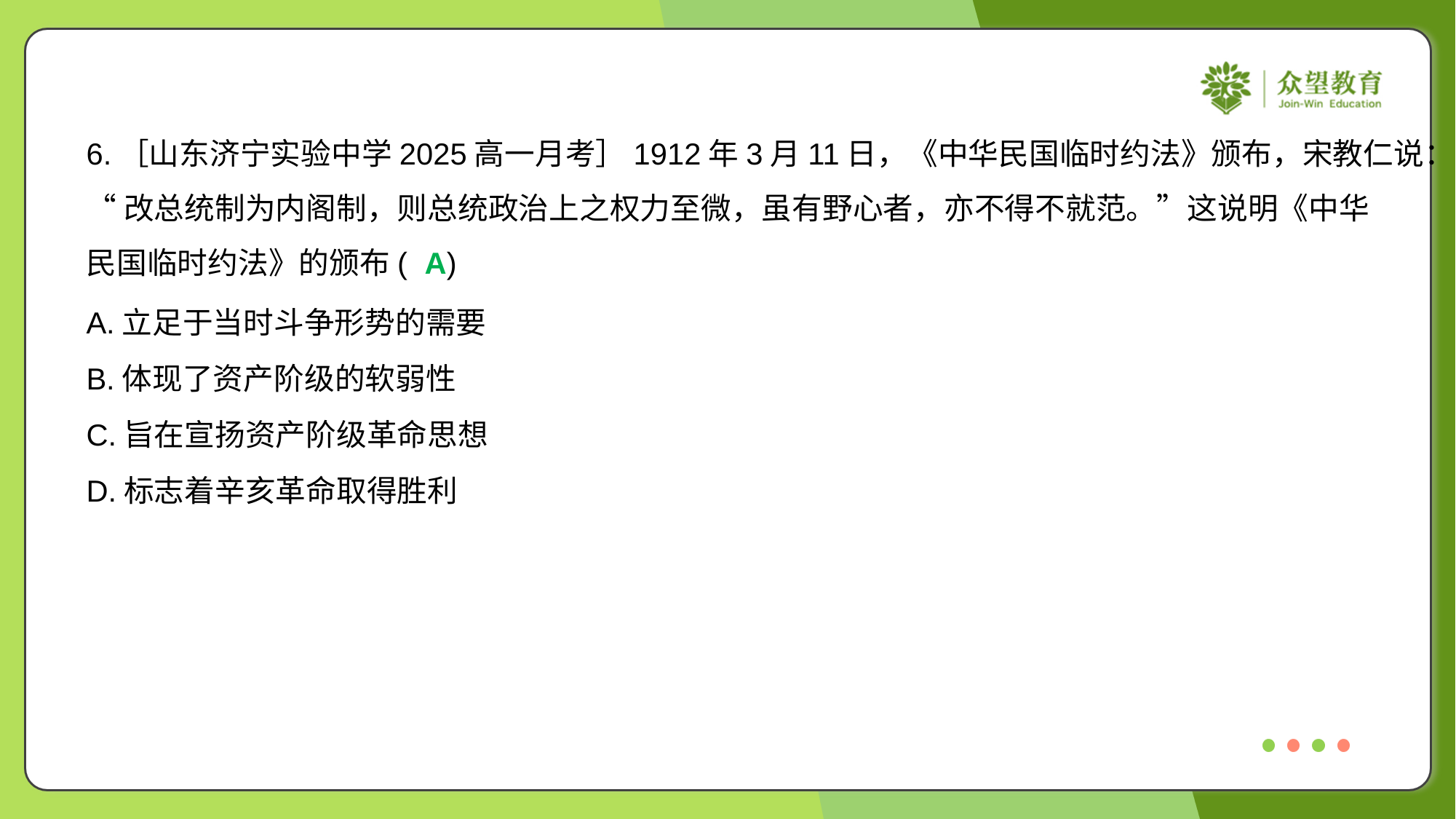

6.［山东济宁实验中学2025高一月考］1912年3月11日，《中华民国临时约法》颁布，宋教仁说：
“改总统制为内阁制，则总统政治上之权力至微，虽有野心者，亦不得不就范。”这说明《中华
民国临时约法》的颁布(     )
A
A.立足于当时斗争形势的需要
B.体现了资产阶级的软弱性
C.旨在宣扬资产阶级革命思想
D.标志着辛亥革命取得胜利